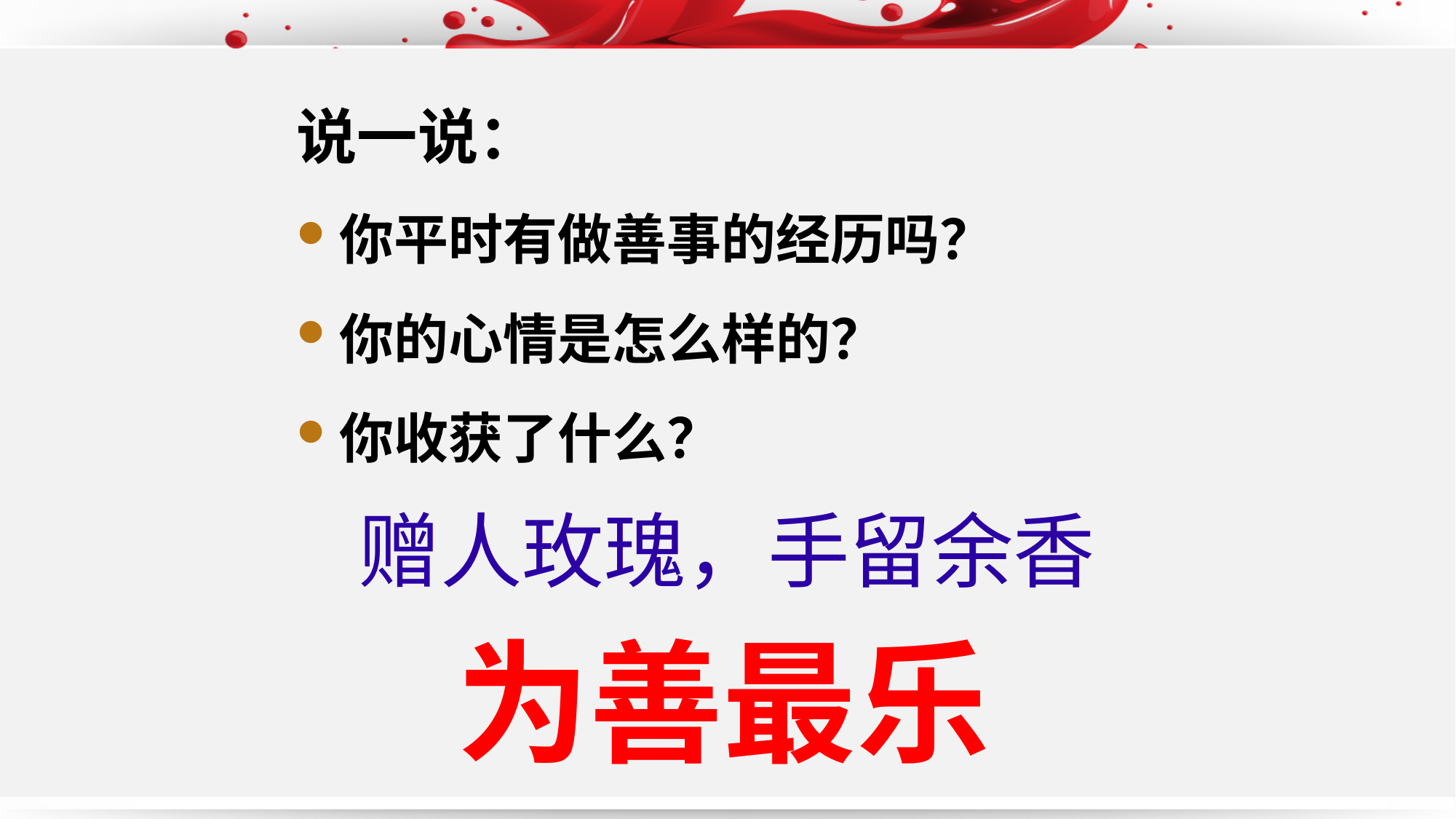

说一说：
你平时有做善事的经历吗？
你的心情是怎么样的？
你收获了什么？
赠人玫瑰，手留余香
为善最乐